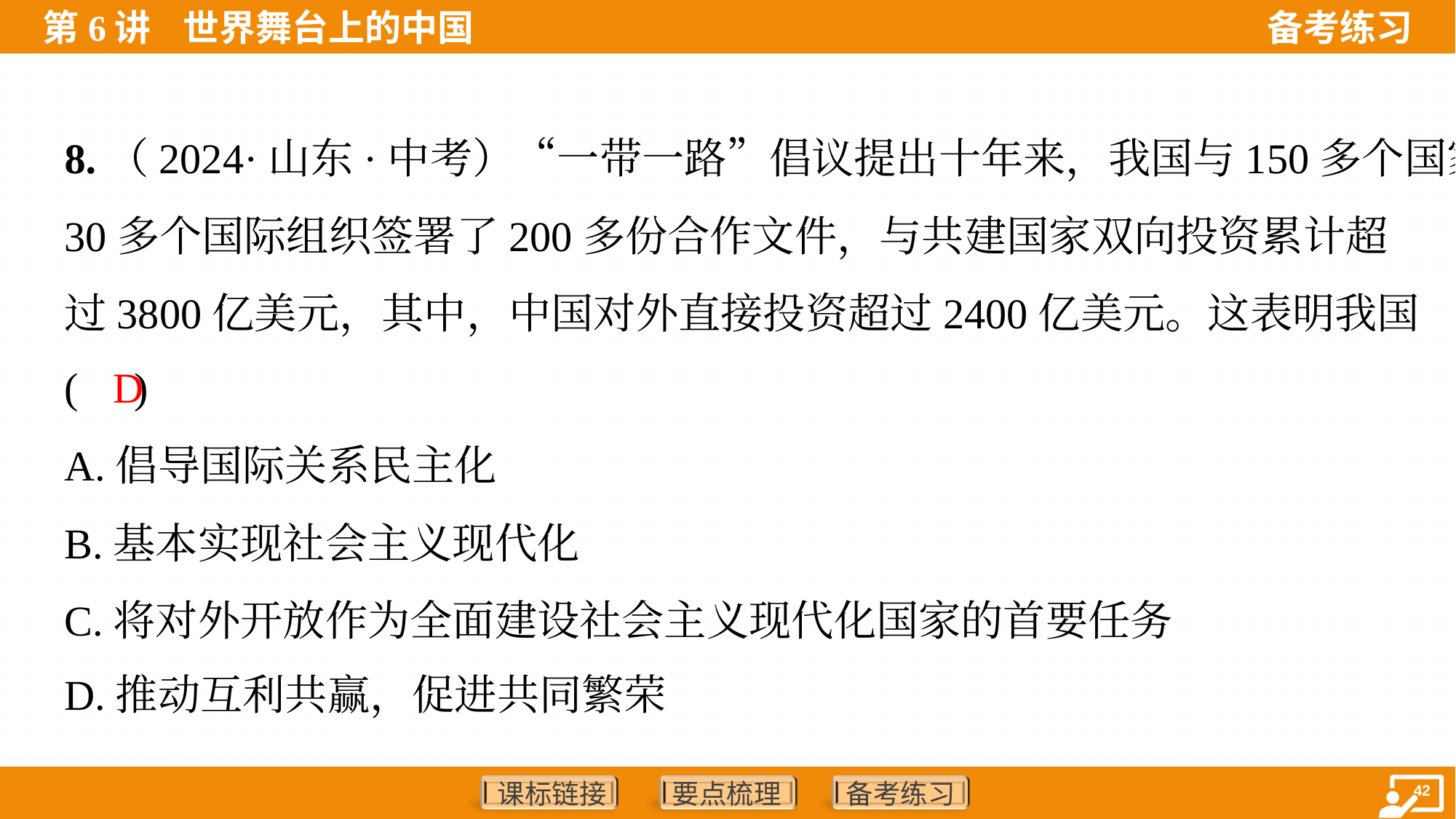

8.（2024·山东·中考）“一带一路”倡议提出十年来，我国与150多个国家、
30多个国际组织签署了200多份合作文件，与共建国家双向投资累计超
过3800亿美元，其中，中国对外直接投资超过2400亿美元。这表明我国
(     )
D
A.倡导国际关系民主化
B.基本实现社会主义现代化
C.将对外开放作为全面建设社会主义现代化国家的首要任务
D.推动互利共赢，促进共同繁荣